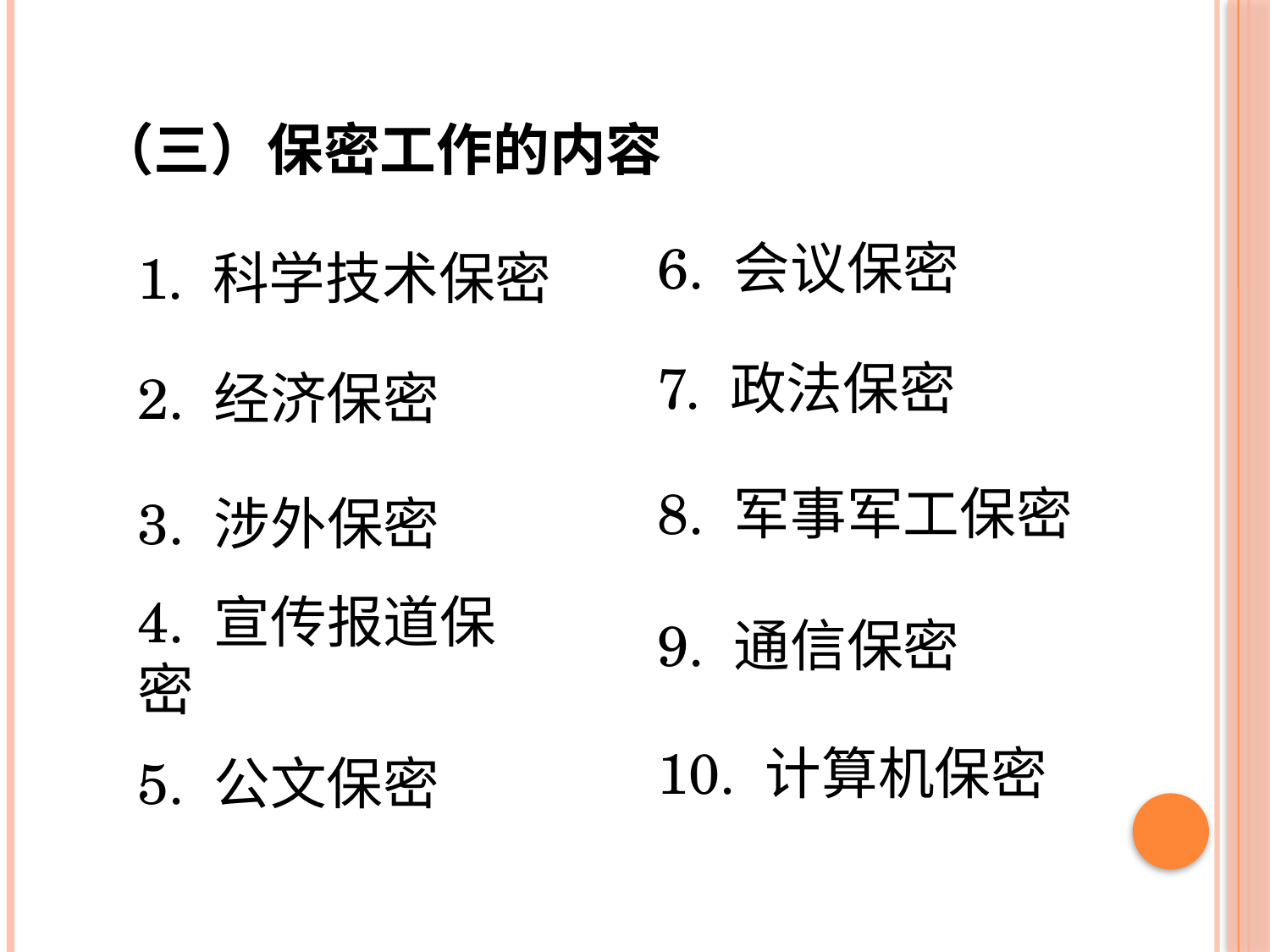

（三）保密工作的内容
6. 会议保密
1. 科学技术保密
7. 政法保密
2. 经济保密
8. 军事军工保密
3. 涉外保密
9. 通信保密
4. 宣传报道保密
10. 计算机保密
5. 公文保密